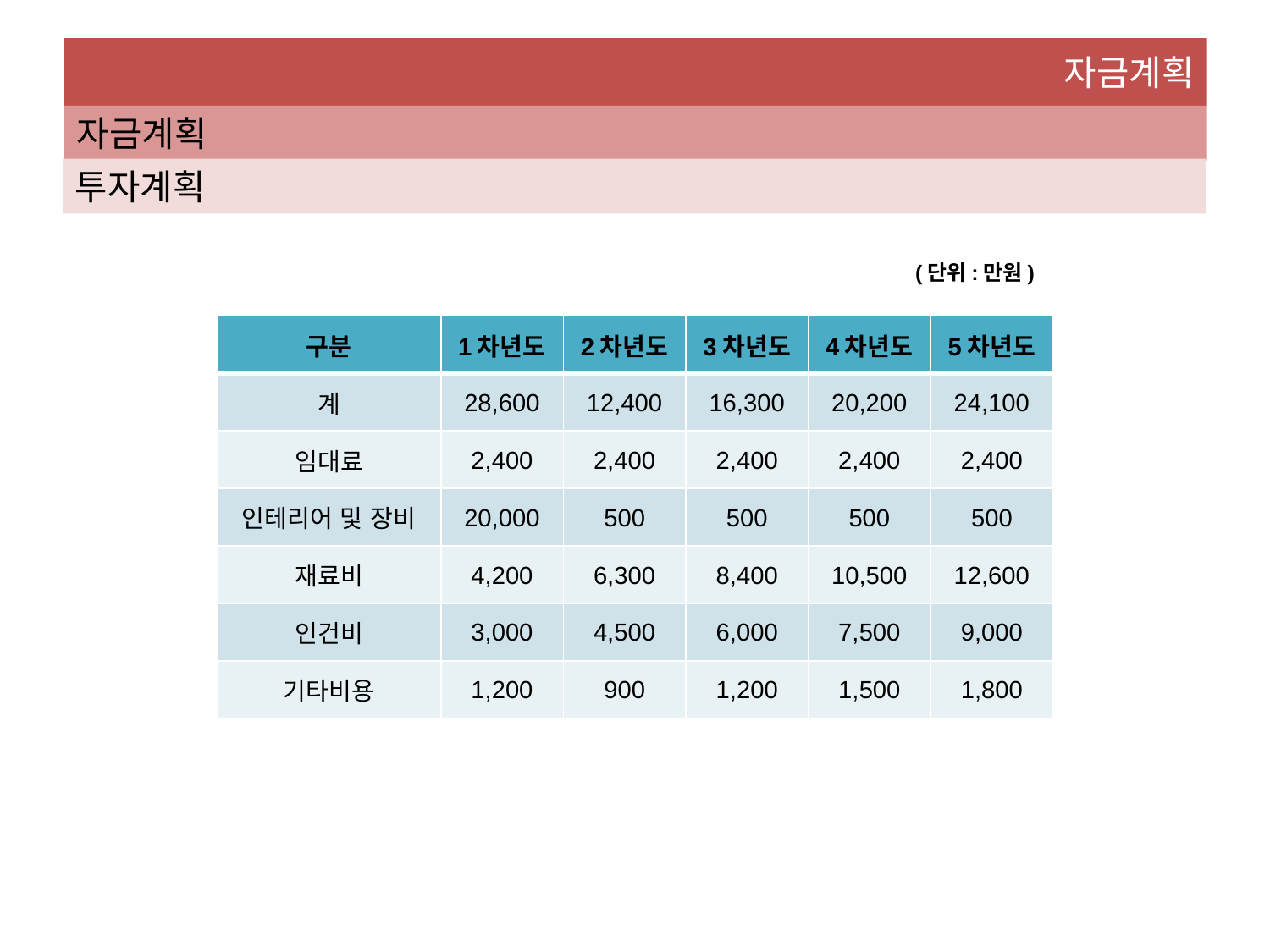

자금계획
자금계획
투자계획
   (단위:만원)
| 구분 | 1차년도 | 2차년도 | 3차년도 | 4차년도 | 5차년도 |
| --- | --- | --- | --- | --- | --- |
| 계 | 28,600 | 12,400 | 16,300 | 20,200 | 24,100 |
| 임대료 | 2,400 | 2,400 | 2,400 | 2,400 | 2,400 |
| 인테리어 및 장비 | 20,000 | 500 | 500 | 500 | 500 |
| 재료비 | 4,200 | 6,300 | 8,400 | 10,500 | 12,600 |
| 인건비 | 3,000 | 4,500 | 6,000 | 7,500 | 9,000 |
| 기타비용 | 1,200 | 900 | 1,200 | 1,500 | 1,800 |